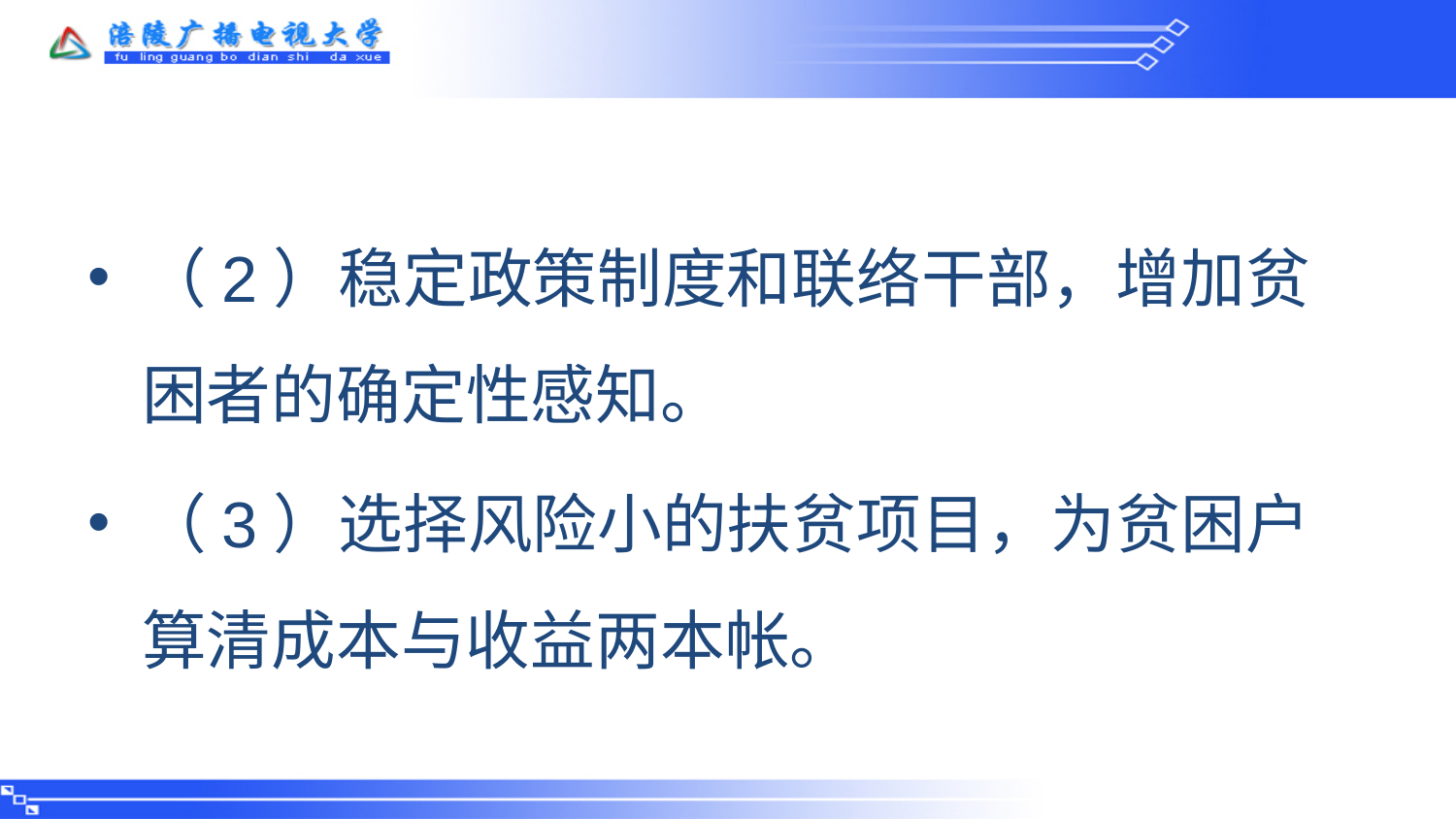

#
（2）稳定政策制度和联络干部，增加贫困者的确定性感知。
（3）选择风险小的扶贫项目，为贫困户算清成本与收益两本帐。